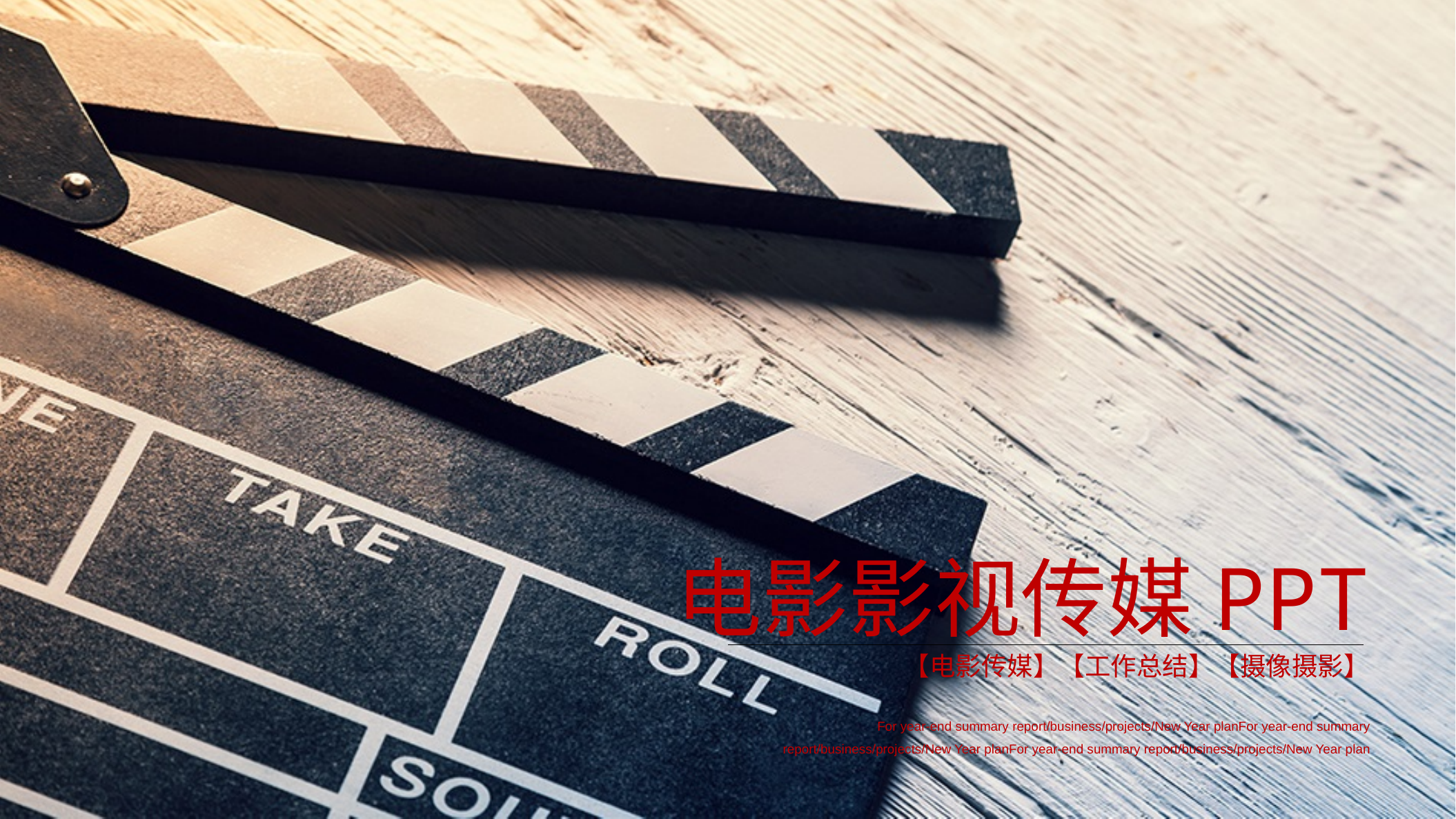

电影影视传媒PPT
【电影传媒】【工作总结】【摄像摄影】
For year-end summary report/business/projects/New Year planFor year-end summary report/business/projects/New Year planFor year-end summary report/business/projects/New Year plan